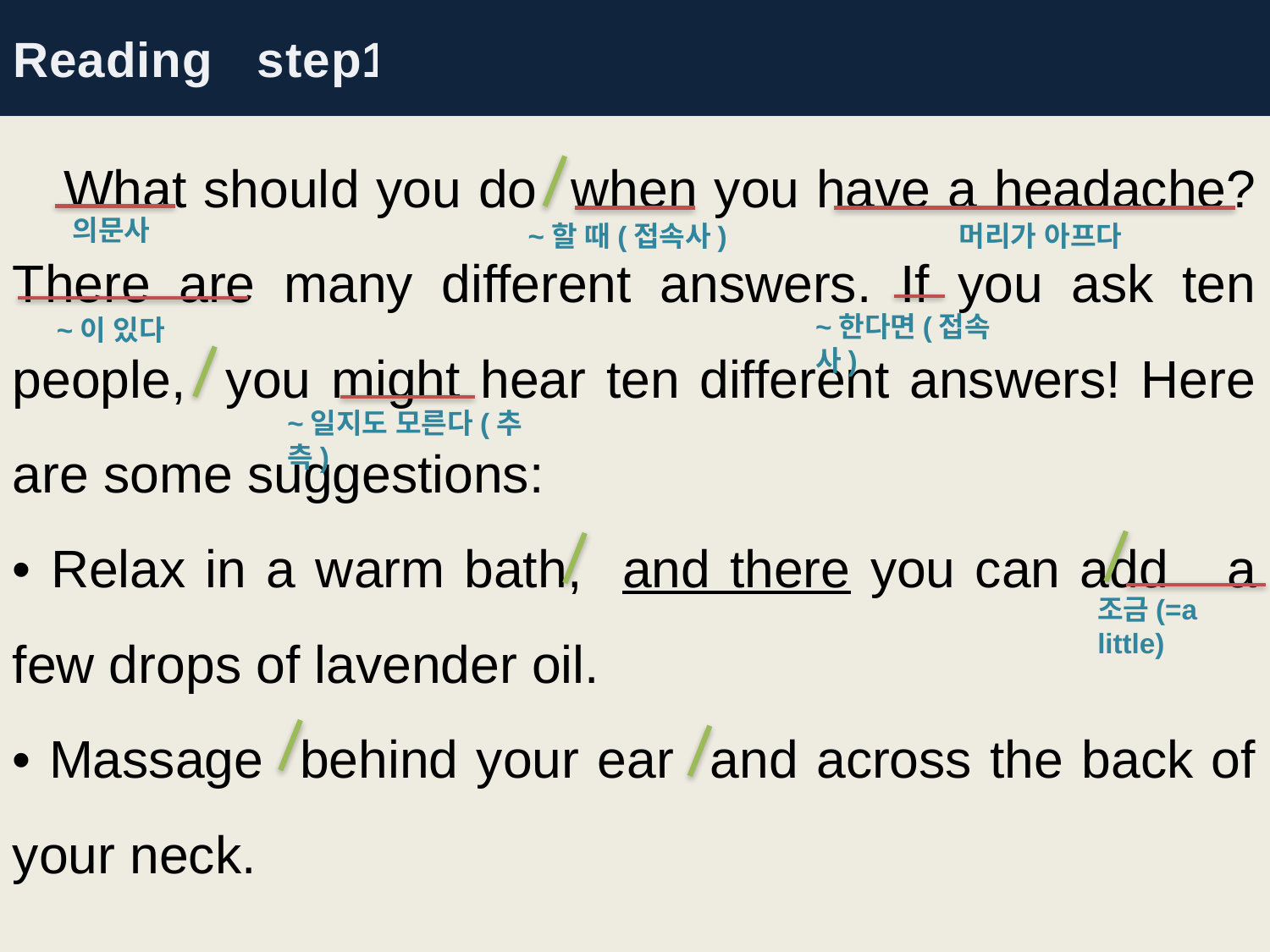

Reading   step1
   What should you do  when you have a headache? There are many different answers. If you ask ten people,  you might hear ten different answers! Here are some suggestions:
• Relax in a warm bath,  and there you can add   a few drops of lavender oil.
• Massage  behind your ear  and across the back of your neck.
의문사
~할 때(접속사)
머리가 아프다
~한다면(접속사)
~이 있다
~일지도 모른다(추측)
조금(=a little)